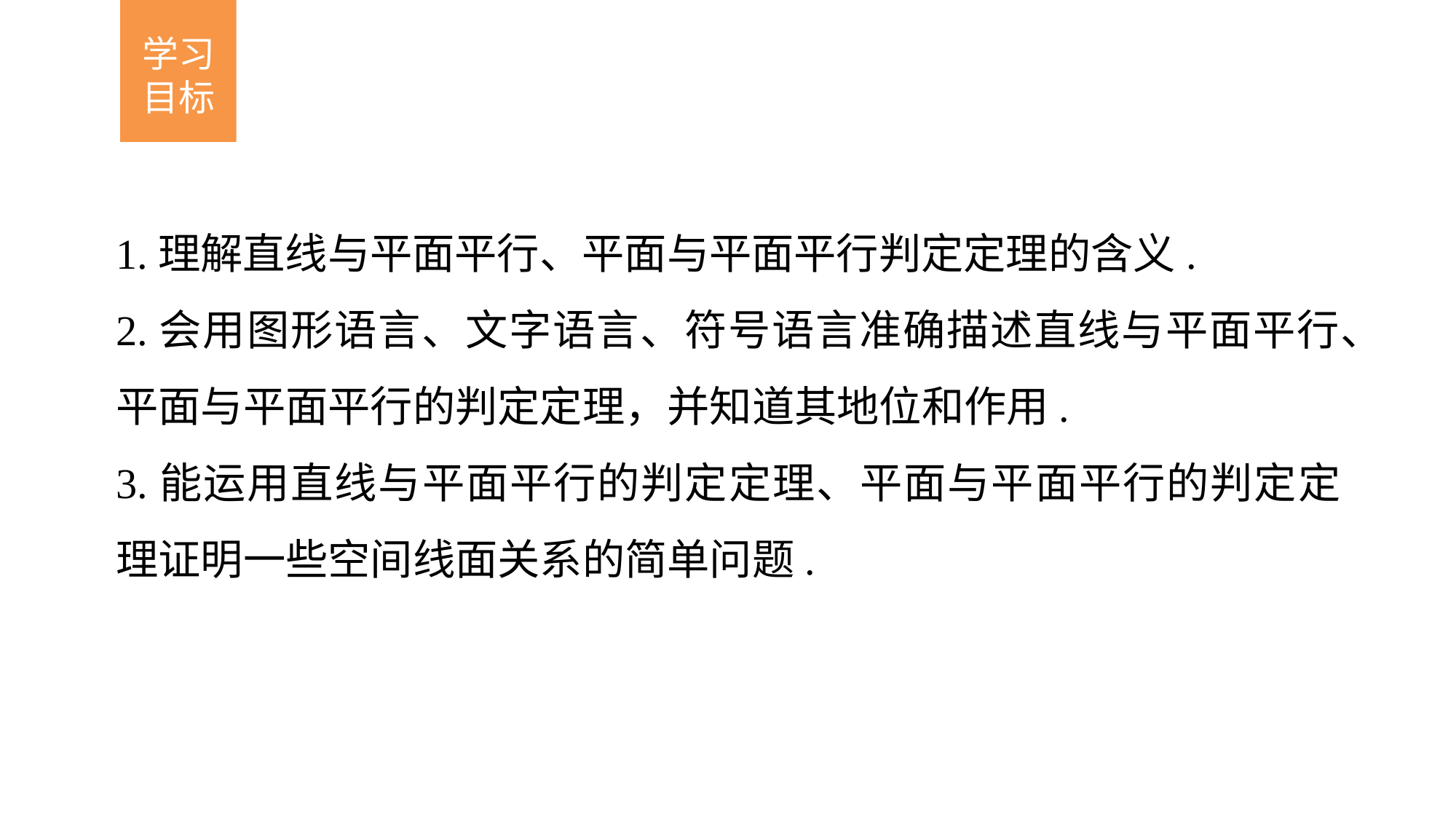

学习目标
1.理解直线与平面平行、平面与平面平行判定定理的含义.
2.会用图形语言、文字语言、符号语言准确描述直线与平面平行、平面与平面平行的判定定理，并知道其地位和作用.
3.能运用直线与平面平行的判定定理、平面与平面平行的判定定理证明一些空间线面关系的简单问题.